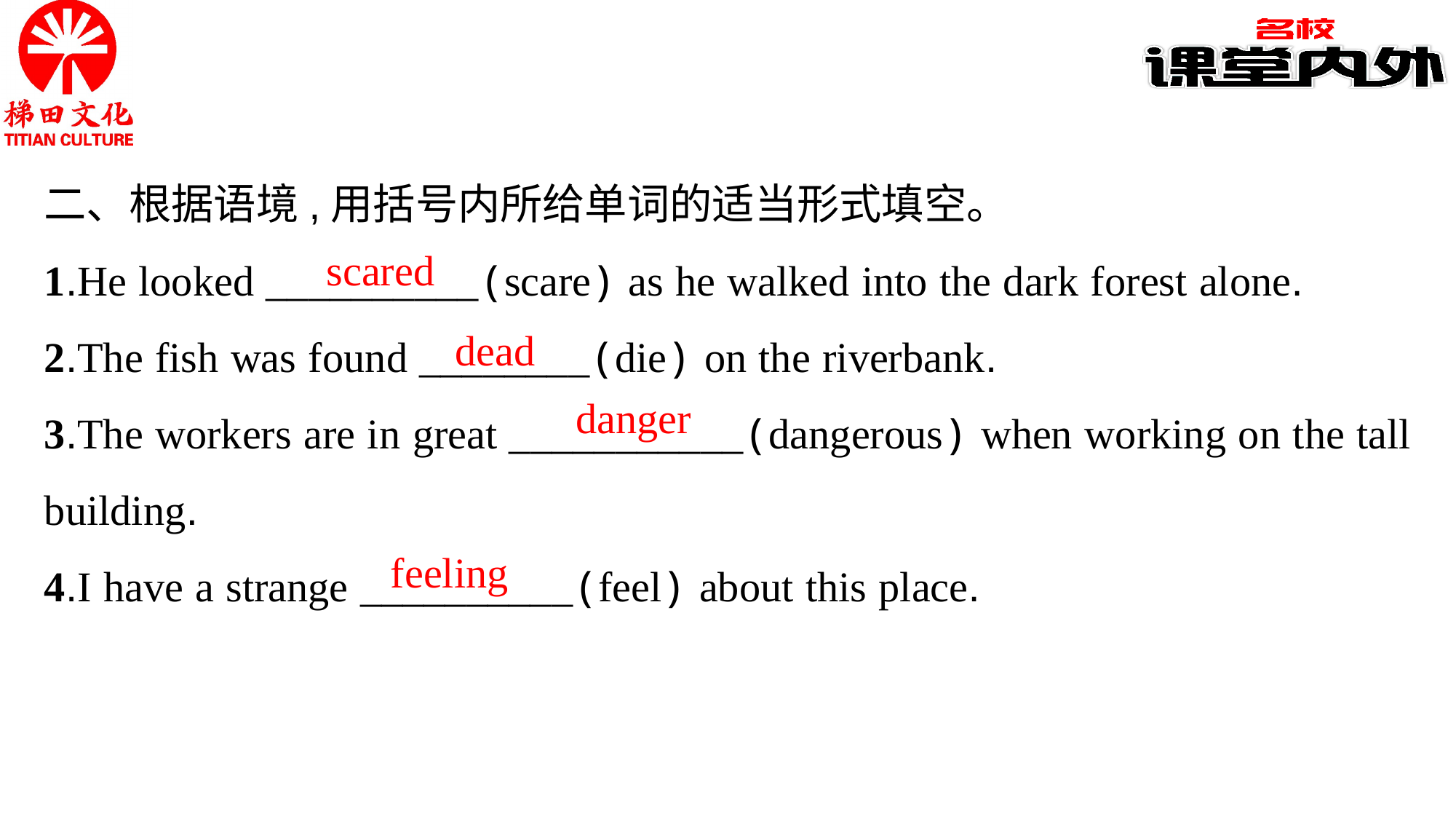

二、根据语境,用括号内所给单词的适当形式填空。
1.He looked __________(scare) as he walked into the dark forest alone.
2.The fish was found ________(die) on the riverbank.
3.The workers are in great ___________(dangerous) when working on the tall building.
4.I have a strange __________(feel) about this place.
scared
dead
danger
feeling